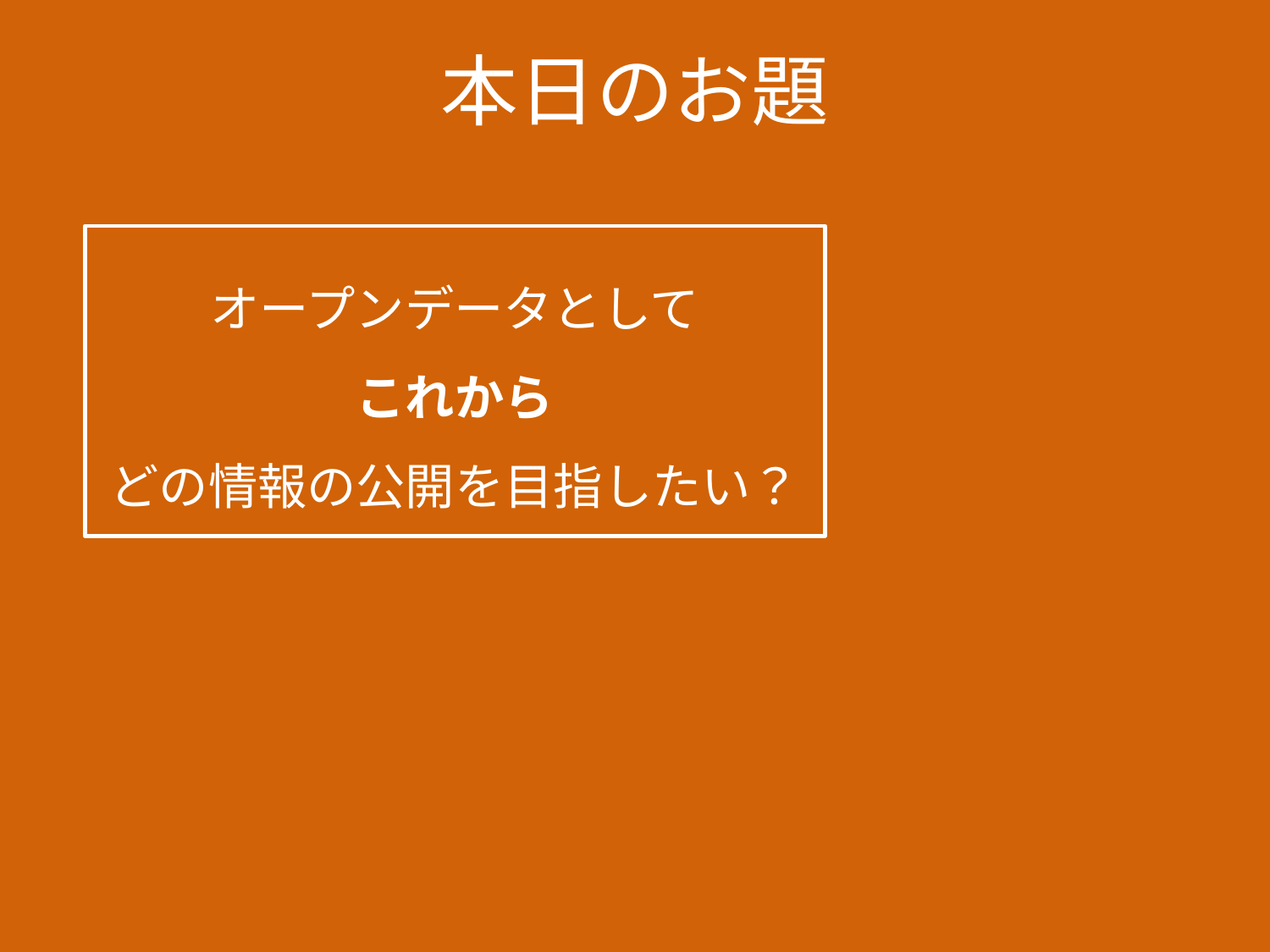

本日のお題
オープンデータとして
これから
どの情報の公開を目指したい？